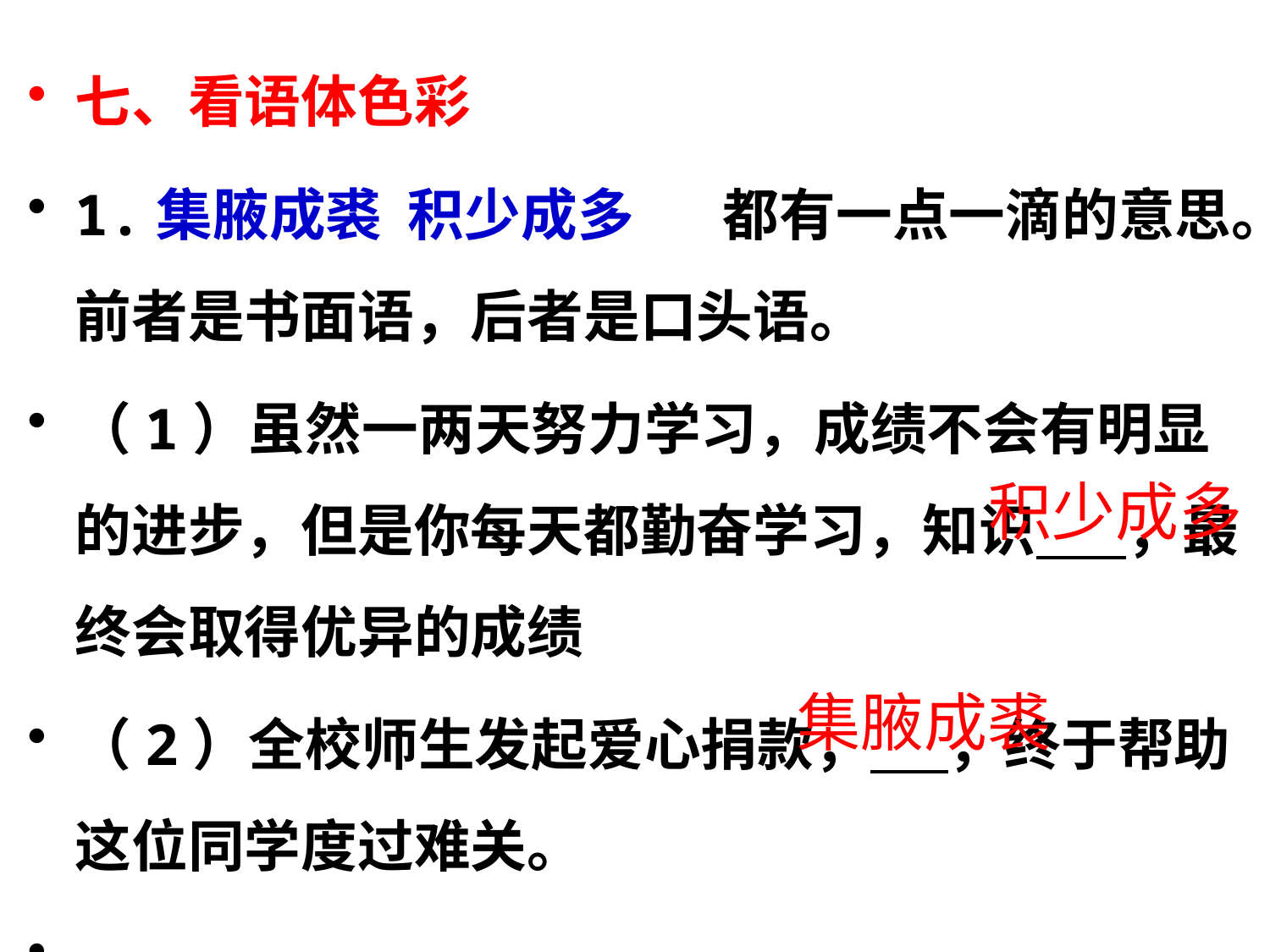

七、看语体色彩
1.集腋成裘  积少成多	 都有一点一滴的意思。前者是书面语，后者是口头语。
（1）虽然一两天努力学习，成绩不会有明显的进步，但是你每天都勤奋学习，知识       ，最终会取得优异的成绩
（2）全校师生发起爱心捐款，      ，终于帮助这位同学度过难关。

积少成多
集腋成裘